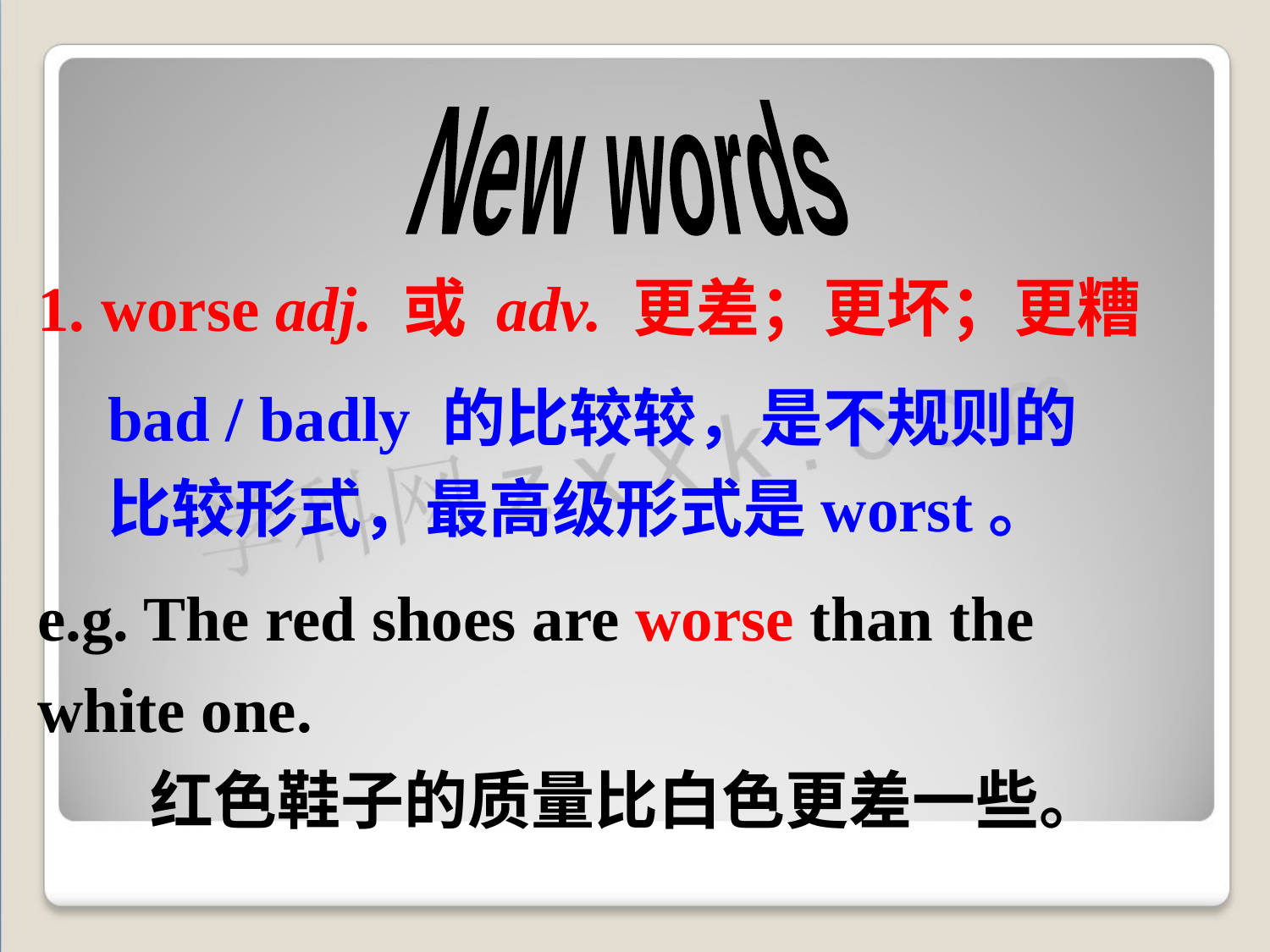

New words
1. worse adj. 或 adv. 更差；更坏；更糟
bad / badly 的比较较，是不规则的比较形式，最高级形式是worst。
e.g. The red shoes are worse than the 	white one.
	红色鞋子的质量比白色更差一些。